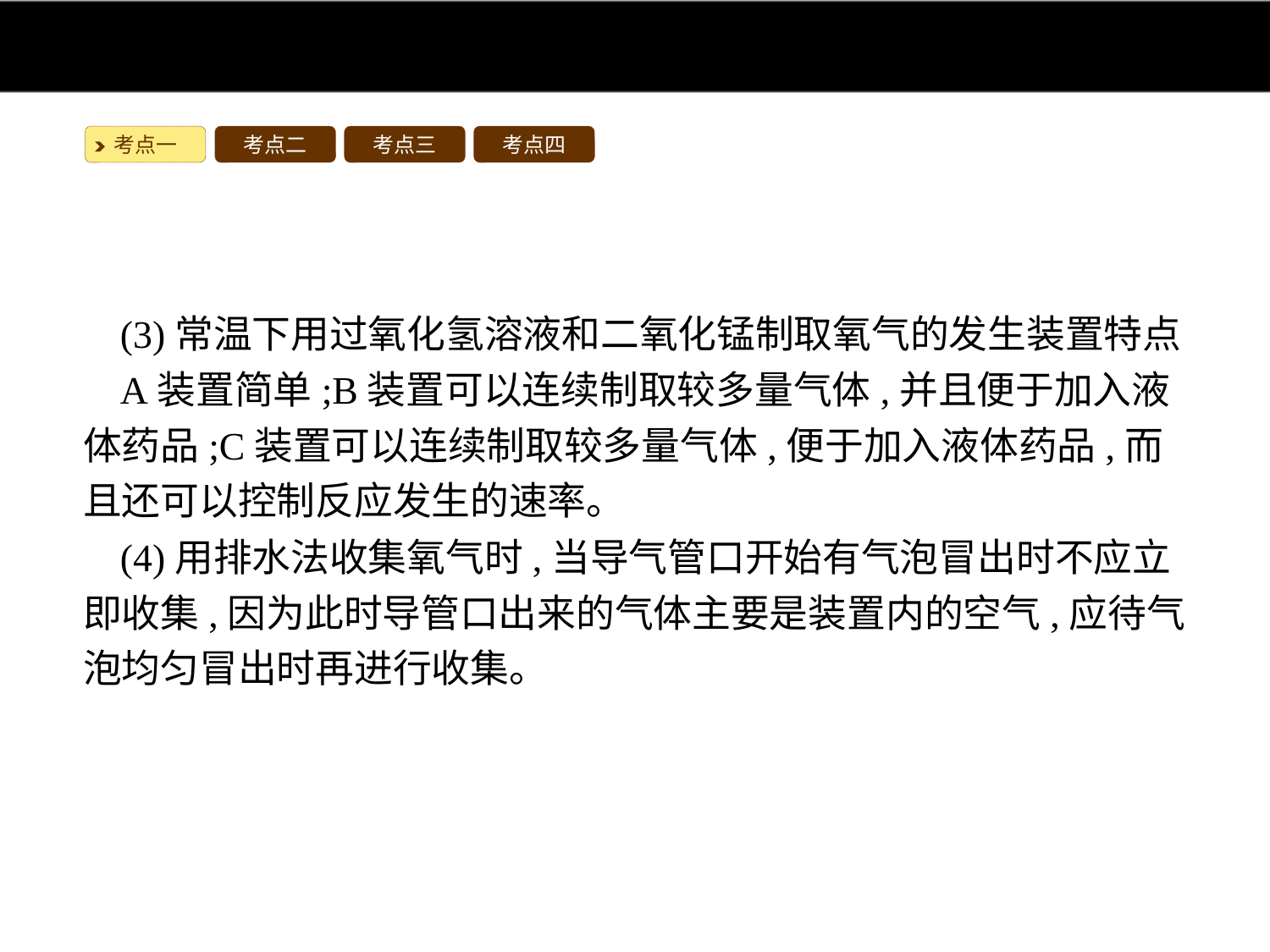

考点一
考点二
考点三
考点四

(3)常温下用过氧化氢溶液和二氧化锰制取氧气的发生装置特点
A装置简单;B装置可以连续制取较多量气体,并且便于加入液体药品;C装置可以连续制取较多量气体,便于加入液体药品,而且还可以控制反应发生的速率。
(4)用排水法收集氧气时,当导气管口开始有气泡冒出时不应立即收集,因为此时导管口出来的气体主要是装置内的空气,应待气泡均匀冒出时再进行收集。